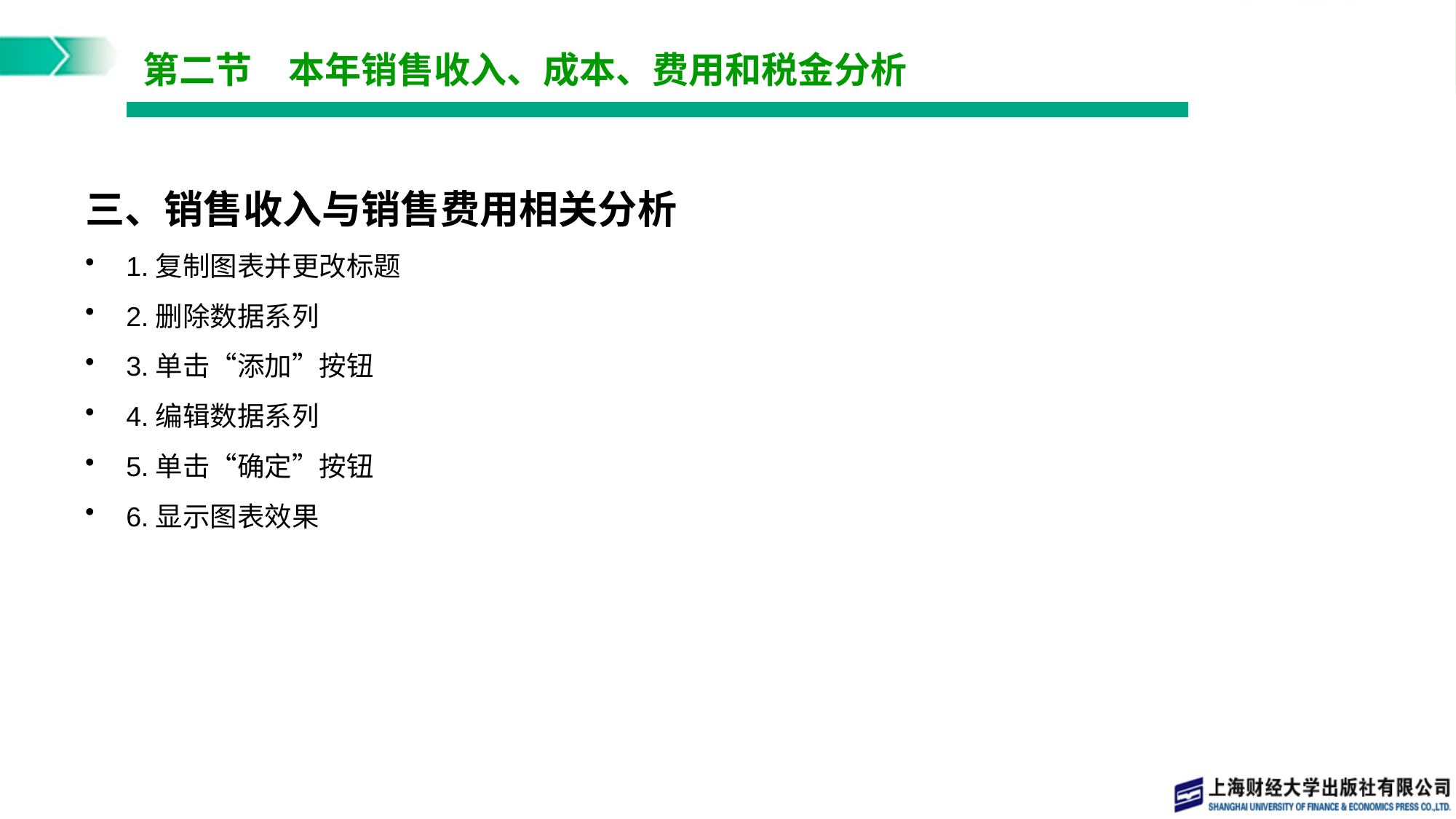

# 第二节　本年销售收入、成本、费用和税金分析
三、销售收入与销售费用相关分析
1.复制图表并更改标题
2.删除数据系列
3.单击“添加”按钮
4.编辑数据系列
5.单击“确定”按钮
6.显示图表效果